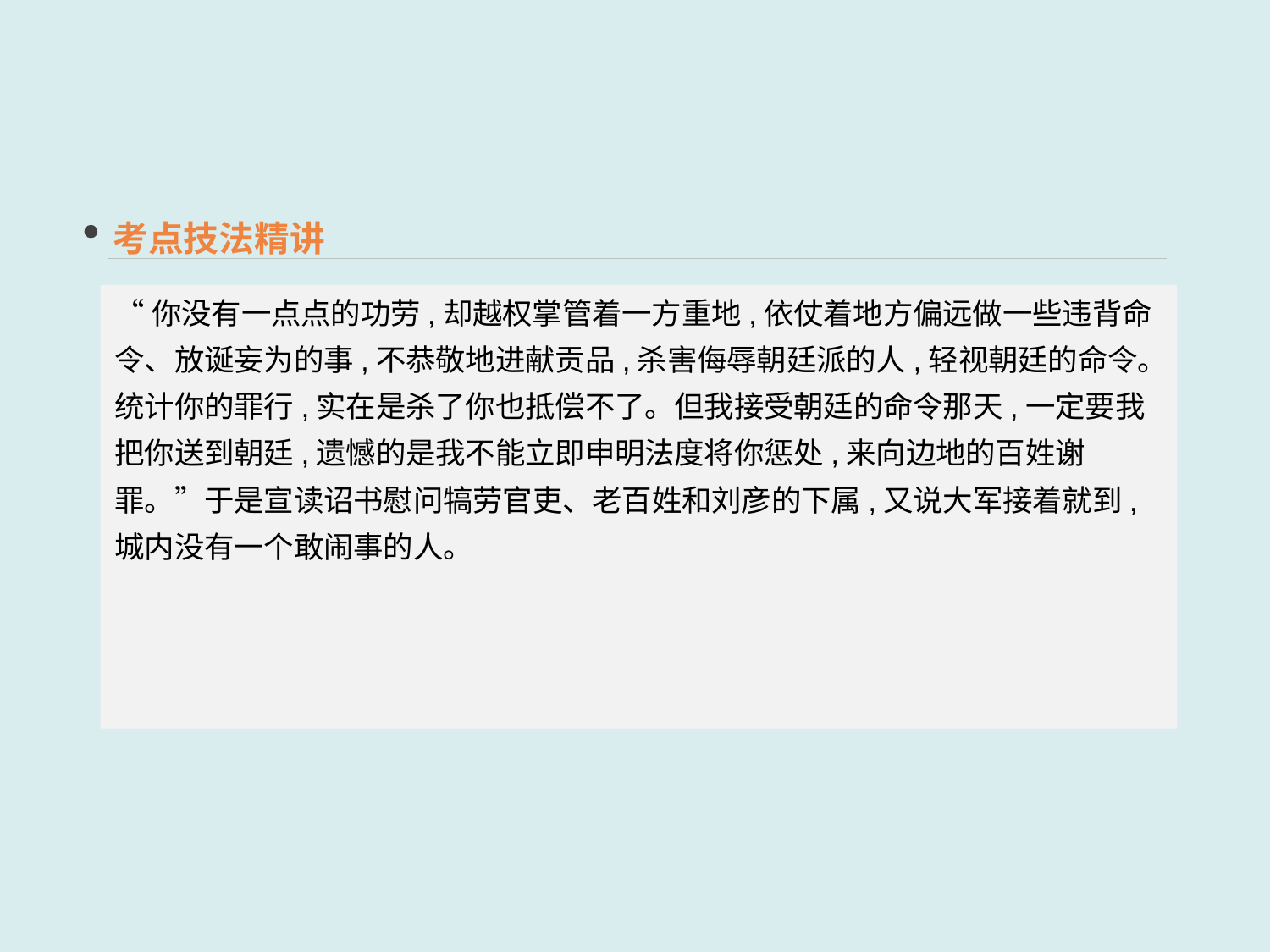

考点技法精讲

“你没有一点点的功劳,却越权掌管着一方重地,依仗着地方偏远做一些违背命令、放诞妄为的事,不恭敬地进献贡品,杀害侮辱朝廷派的人,轻视朝廷的命令。统计你的罪行,实在是杀了你也抵偿不了。但我接受朝廷的命令那天,一定要我把你送到朝廷,遗憾的是我不能立即申明法度将你惩处,来向边地的百姓谢罪。”于是宣读诏书慰问犒劳官吏、老百姓和刘彦的下属,又说大军接着就到,城内没有一个敢闹事的人。